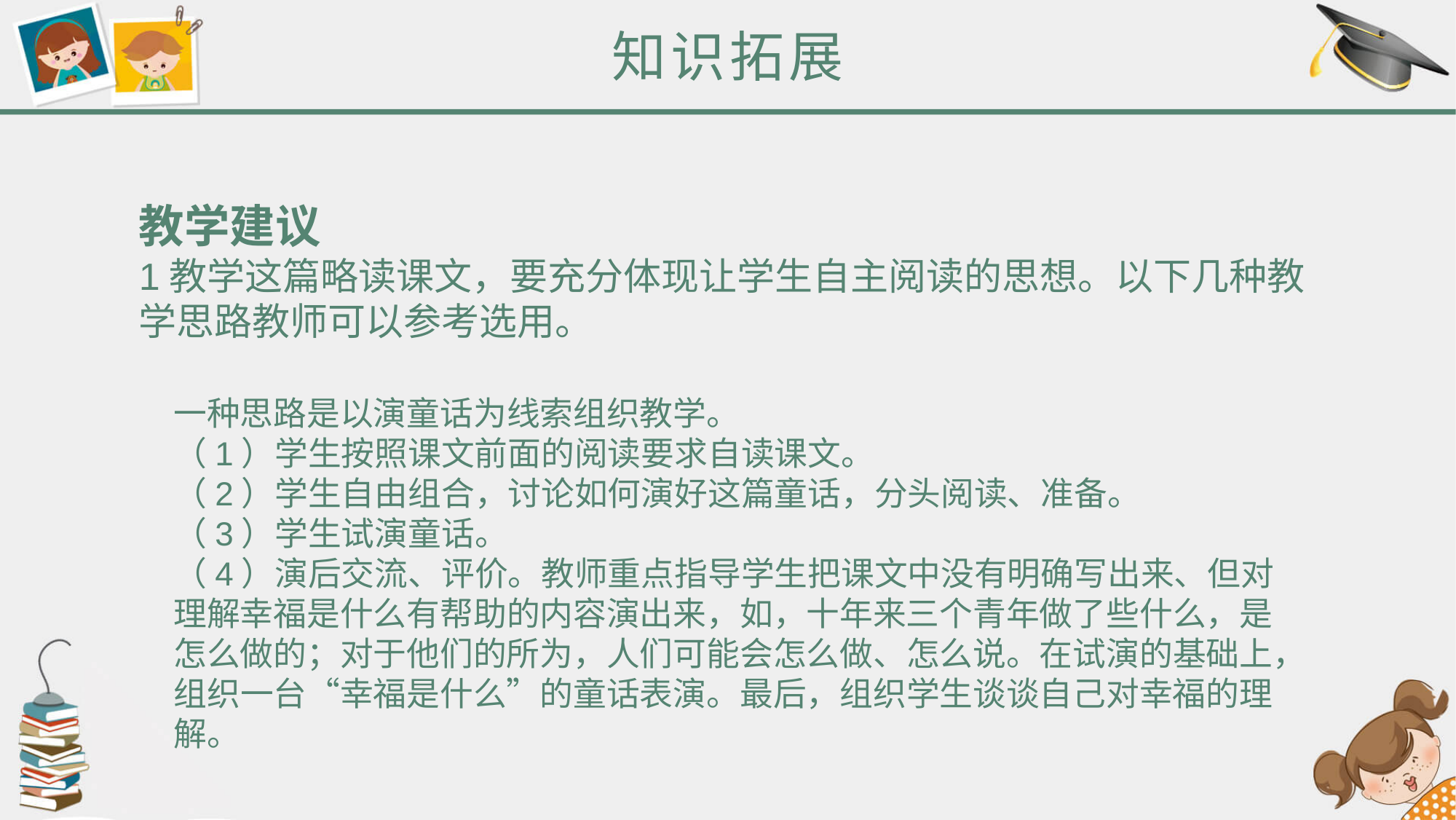

知识拓展

教学建议
1教学这篇略读课文，要充分体现让学生自主阅读的思想。以下几种教学思路教师可以参考选用。
一种思路是以演童话为线索组织教学。
（1）学生按照课文前面的阅读要求自读课文。
（2）学生自由组合，讨论如何演好这篇童话，分头阅读、准备。
（3）学生试演童话。
（4）演后交流、评价。教师重点指导学生把课文中没有明确写出来、但对理解幸福是什么有帮助的内容演出来，如，十年来三个青年做了些什么，是怎么做的；对于他们的所为，人们可能会怎么做、怎么说。在试演的基础上，组织一台“幸福是什么”的童话表演。最后，组织学生谈谈自己对幸福的理解。